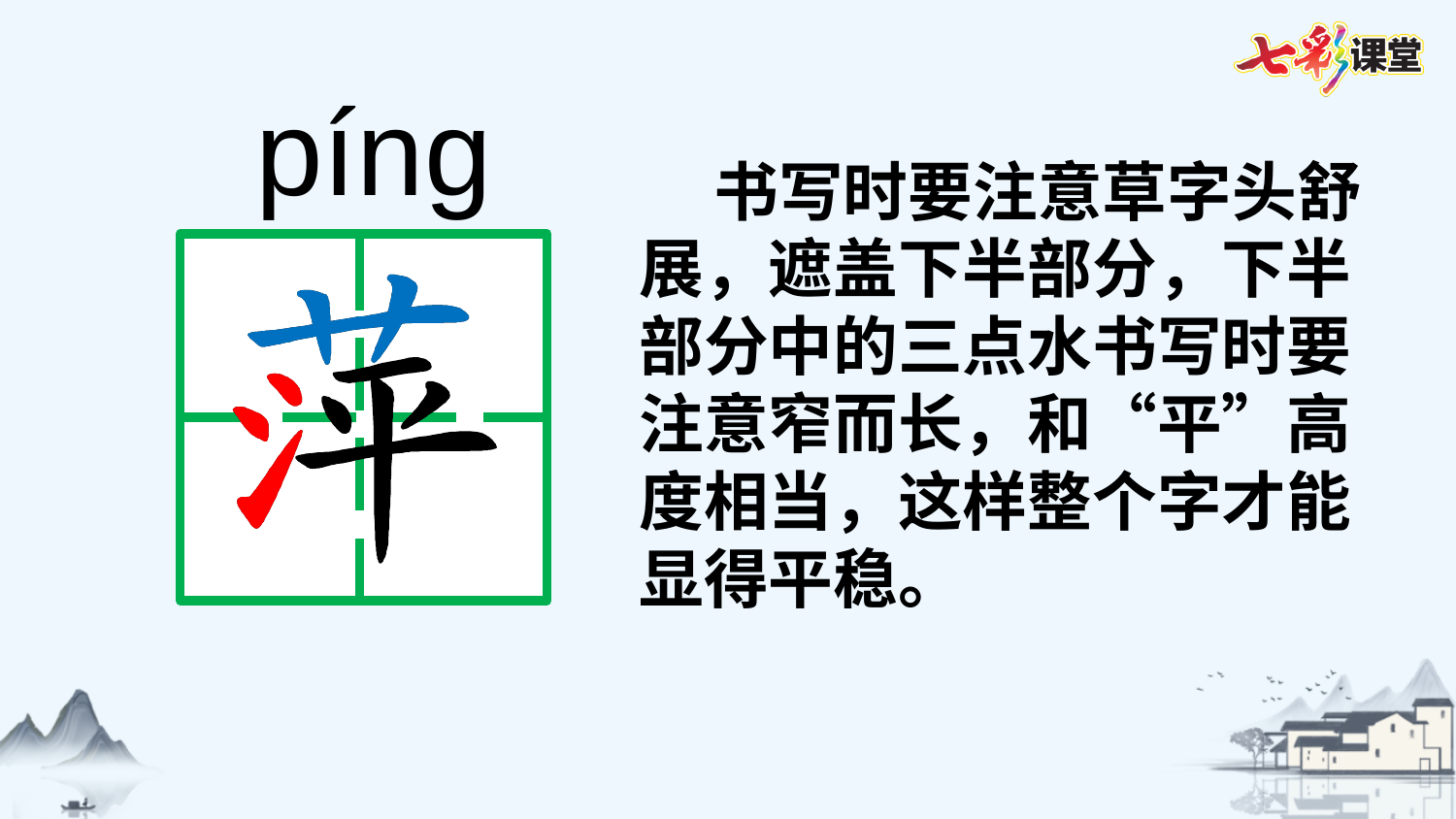

píng
    书写时要注意草字头舒展，遮盖下半部分，下半部分中的三点水书写时要注意窄而长，和“平”高度相当，这样整个字才能显得平稳。